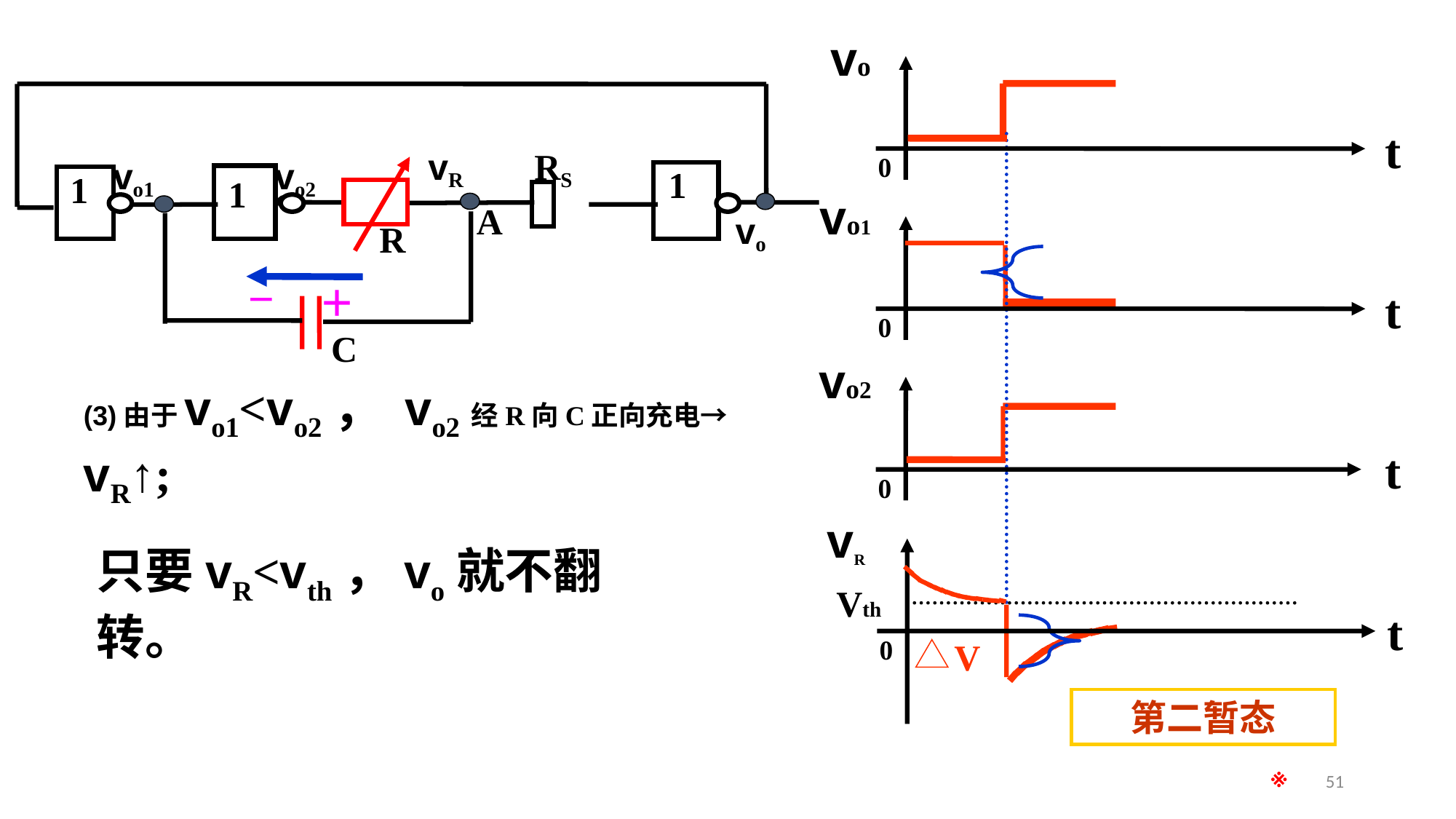

vo

t
0

vo1

t
0

vo2

t
0

vR

t
0

Vth

V

vR
RS
vo1
vo2

1

1
1

A

vo

R

－
＋

C

(3)由于vo1<vo2， vo2经R向C正向充电→ vR↑;
只要vR<vth，vo就不翻转。

第二暂态
※
51